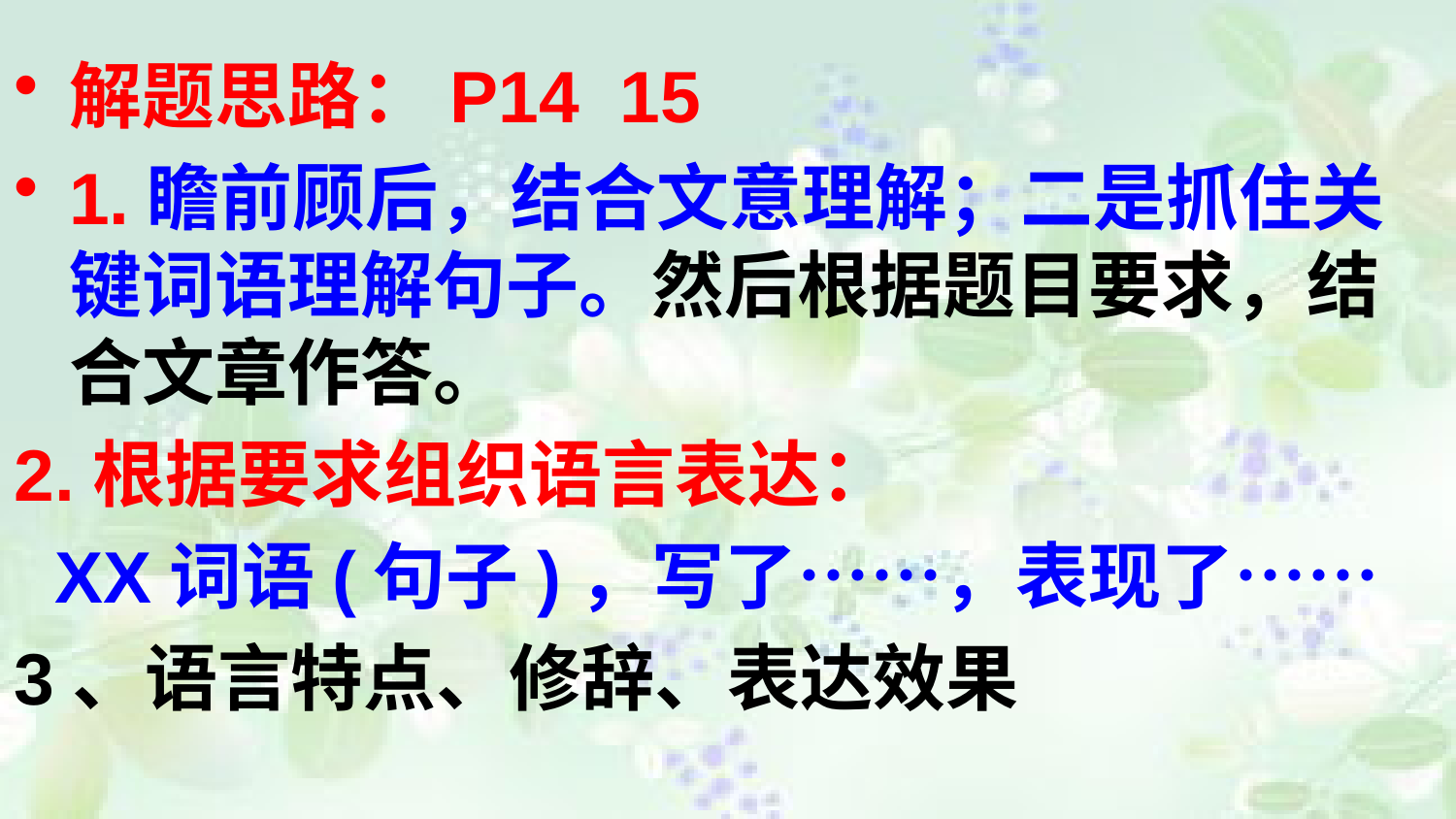

解题思路：P14  15
1.瞻前顾后，结合文意理解；二是抓住关键词语理解句子。然后根据题目要求，结合文章作答。
2.根据要求组织语言表达：
  XX词语(句子)，写了……，表现了……
3、语言特点、修辞、表达效果